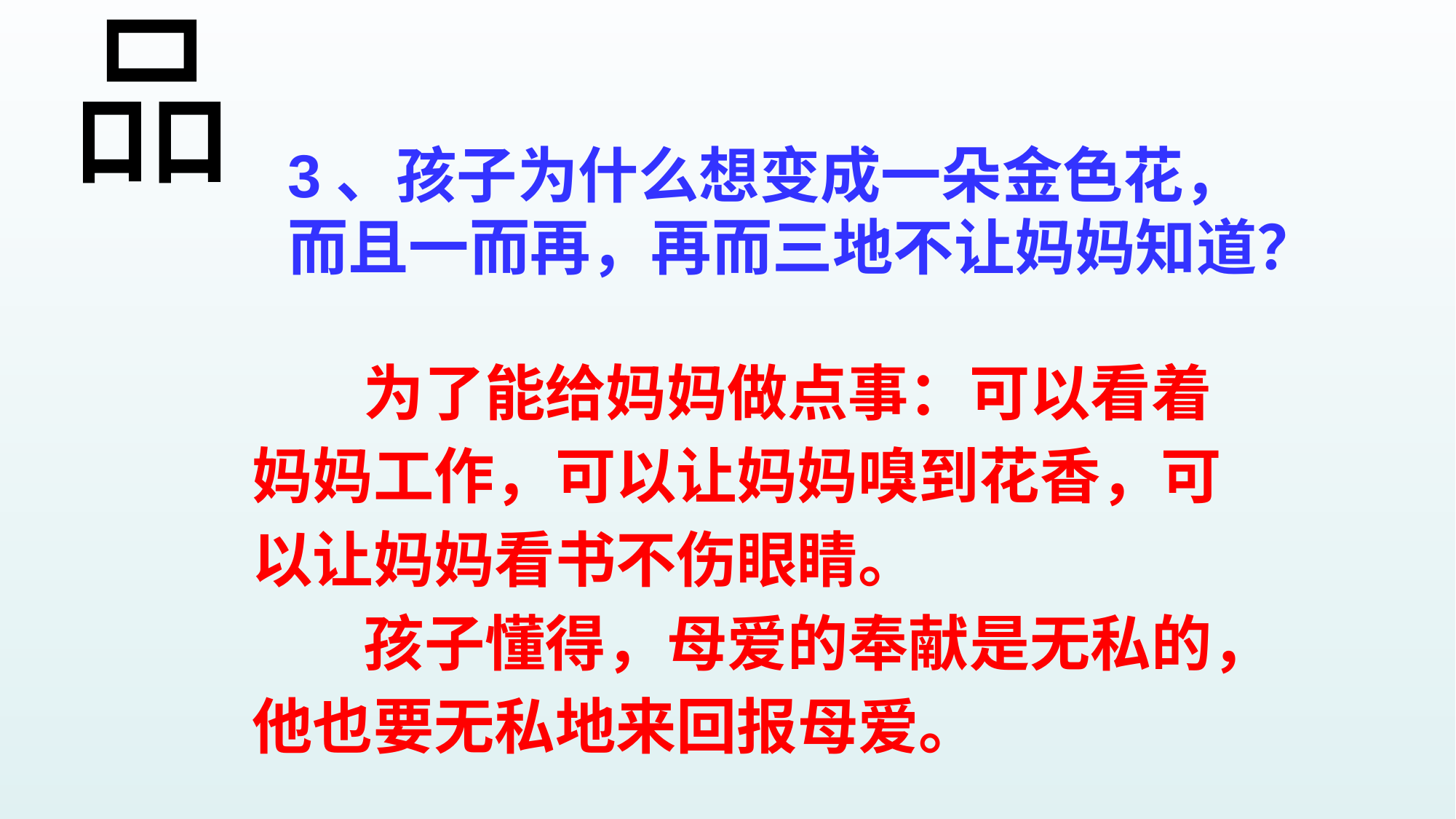

品
3、孩子为什么想变成一朵金色花，而且一而再，再而三地不让妈妈知道？
       为了能给妈妈做点事：可以看着妈妈工作，可以让妈妈嗅到花香，可以让妈妈看书不伤眼睛。
       孩子懂得，母爱的奉献是无私的，他也要无私地来回报母爱。